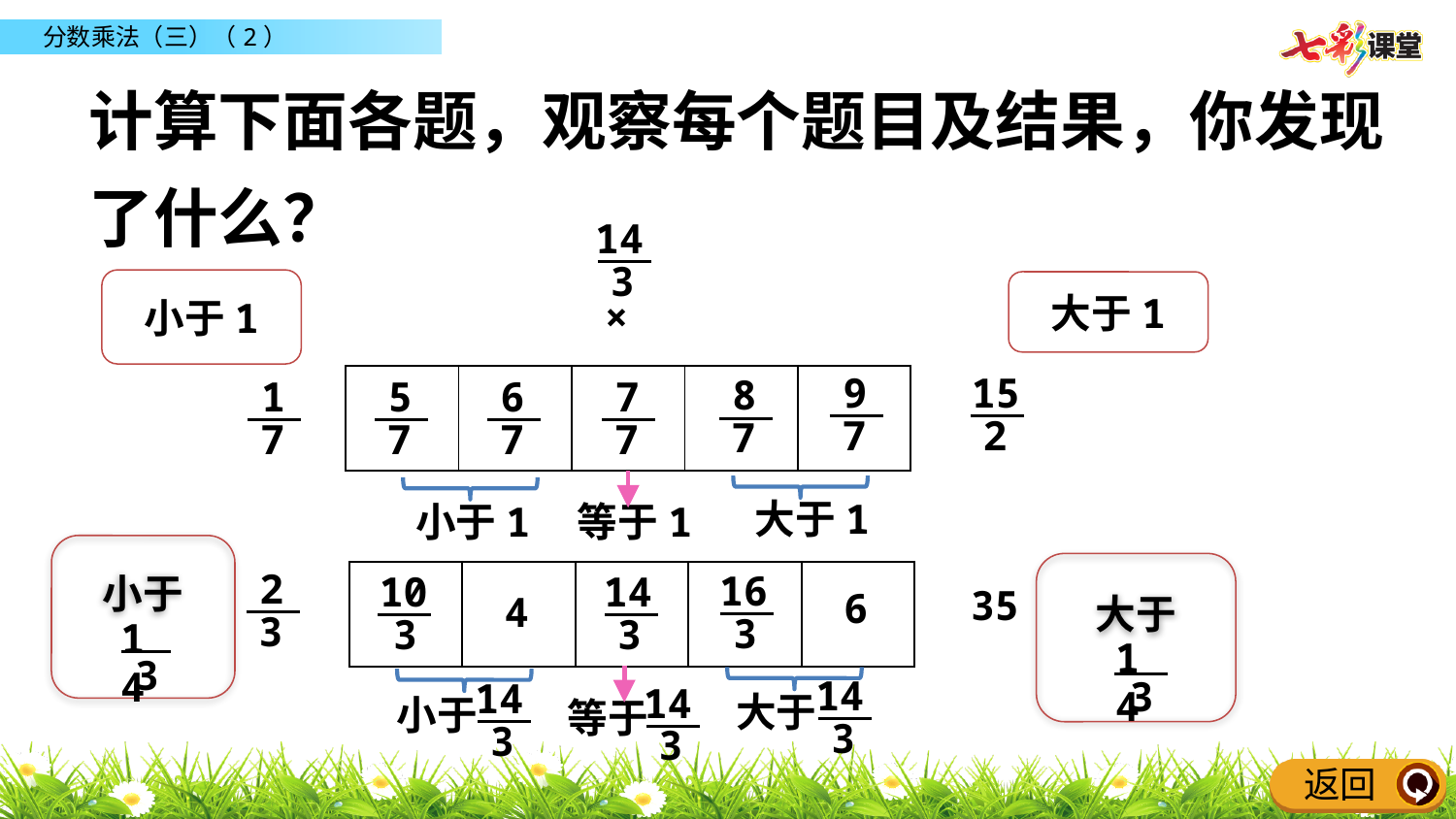

计算下面各题，观察每个题目及结果，你发现了什么？
14
3
小于1
大于1
×
9
7
15
2
8
7
1
7
5
7
6
7
7
7
|  |  |  |  |  |
| --- | --- | --- | --- | --- |
等于1

大于1

小于1
小于

14
3
大于

14
3
2
3
16
3
10
3
14
3
|  |  |  |  |  |
| --- | --- | --- | --- | --- |
35
6
4

14
3
大于
14
3
等于

14
3
小于